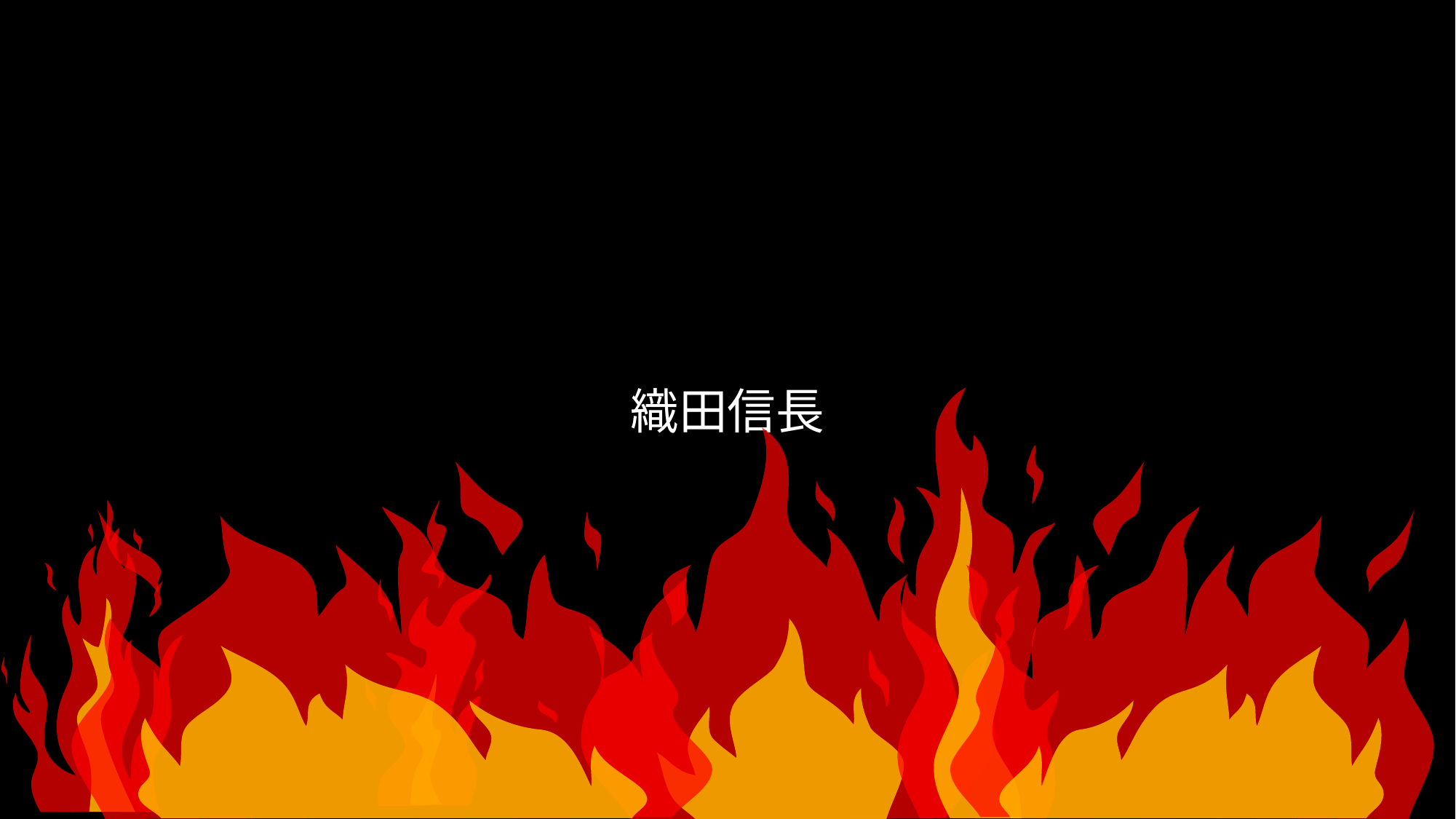

1534年　尾張に生まれる

1560年　桶狭間の戦い

1565年　尾張統一

1567年　稲葉山城の戦い

1568年　上洛

1571年　比叡山焼き討ち

1575年　長篠の戦い

1580年　石山合戦

1582年　甲州征伐

1582年　本能寺の変

織田信長